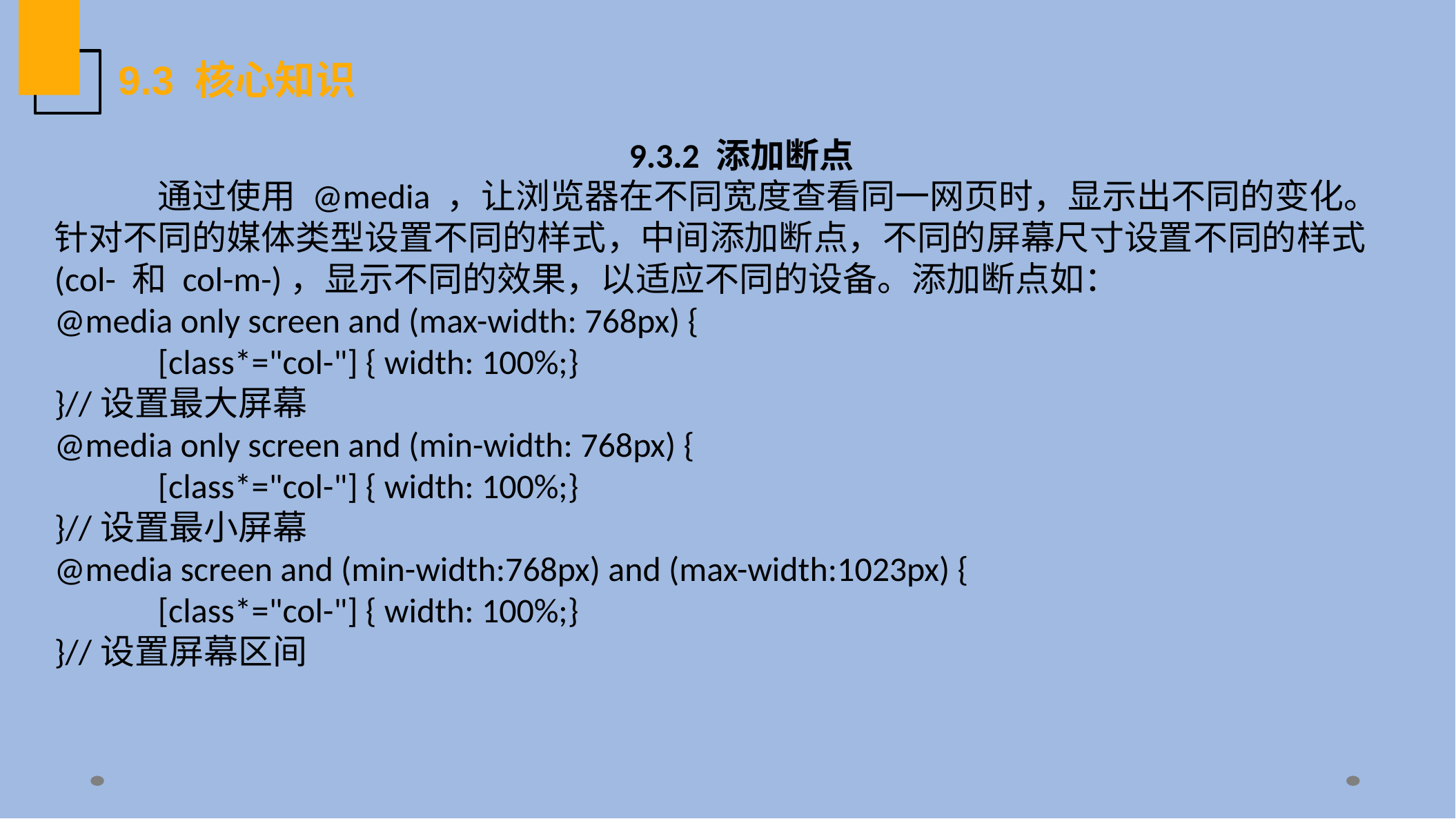

9.3 核心知识
9.3.2 添加断点
	通过使用 @media ，让浏览器在不同宽度查看同一网页时，显示出不同的变化。
针对不同的媒体类型设置不同的样式，中间添加断点，不同的屏幕尺寸设置不同的样式(col- 和 col-m-)，显示不同的效果，以适应不同的设备。添加断点如：
@media only screen and (max-width: 768px) {
	[class*="col-"] { width: 100%;}
}//设置最大屏幕
@media only screen and (min-width: 768px) {
	[class*="col-"] { width: 100%;}
}//设置最小屏幕
@media screen and (min-width:768px) and (max-width:1023px) {
	[class*="col-"] { width: 100%;}
}//设置屏幕区间